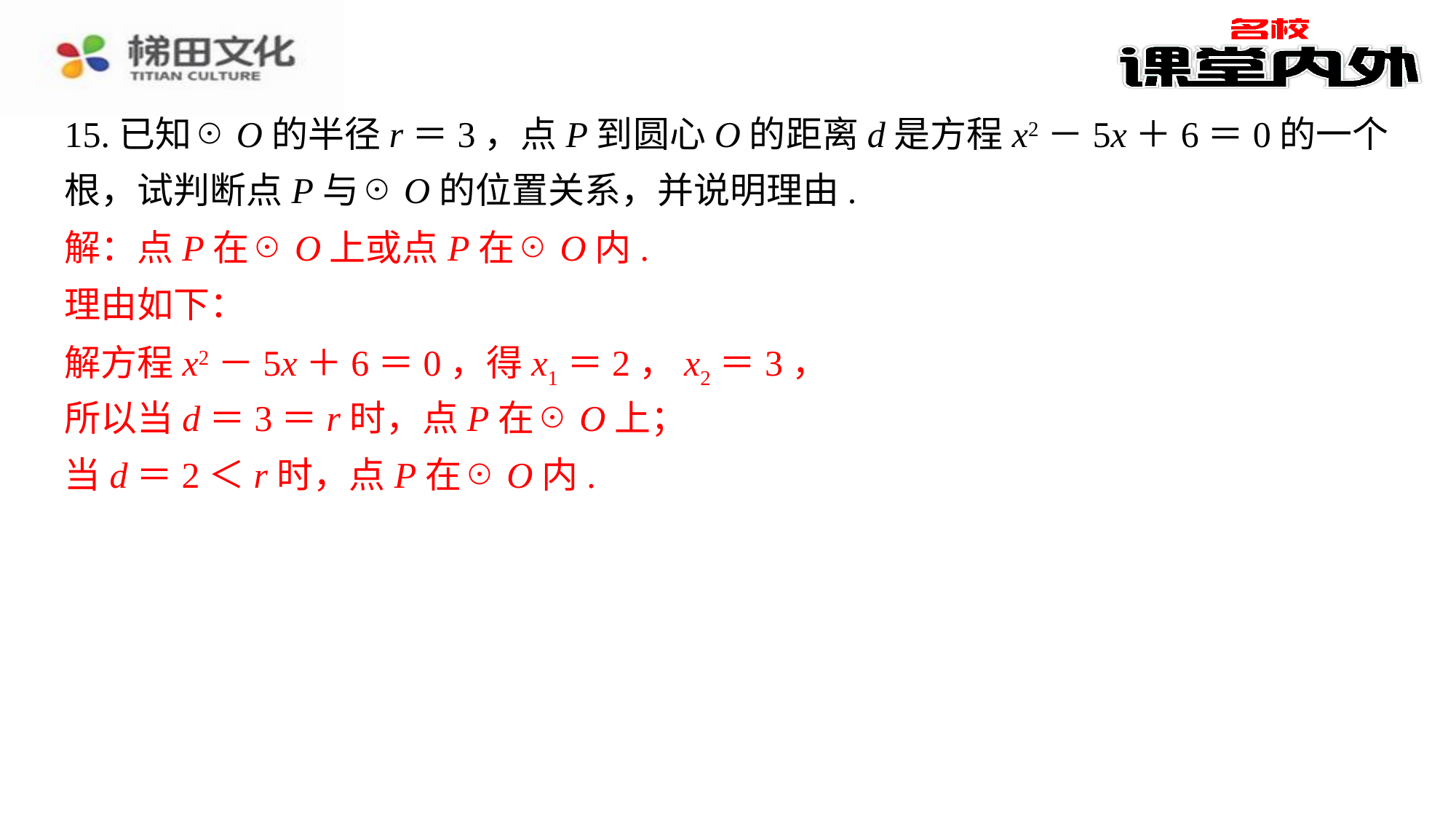

15.已知☉O的半径r＝3，点P到圆心O的距离d是方程x2－5x＋6＝0的一个根，试判断点P与☉O的位置关系，并说明理由.
解：点P在☉O上或点P在☉O内.⁠
理由如下：⁠
解方程x2－5x＋6＝0，得x1＝2，x2＝3，⁠
所以当d＝3＝r时，点P在☉O上；⁠
当d＝2＜r时，点P在☉O内.⁠
解：点P在☉O上或点P在☉O内.
理由如下：
解方程x2－5x＋6＝0，得x1＝2，x2＝3，
所以当d＝3＝r时，点P在☉O上；
当d＝2＜r时，点P在☉O内.